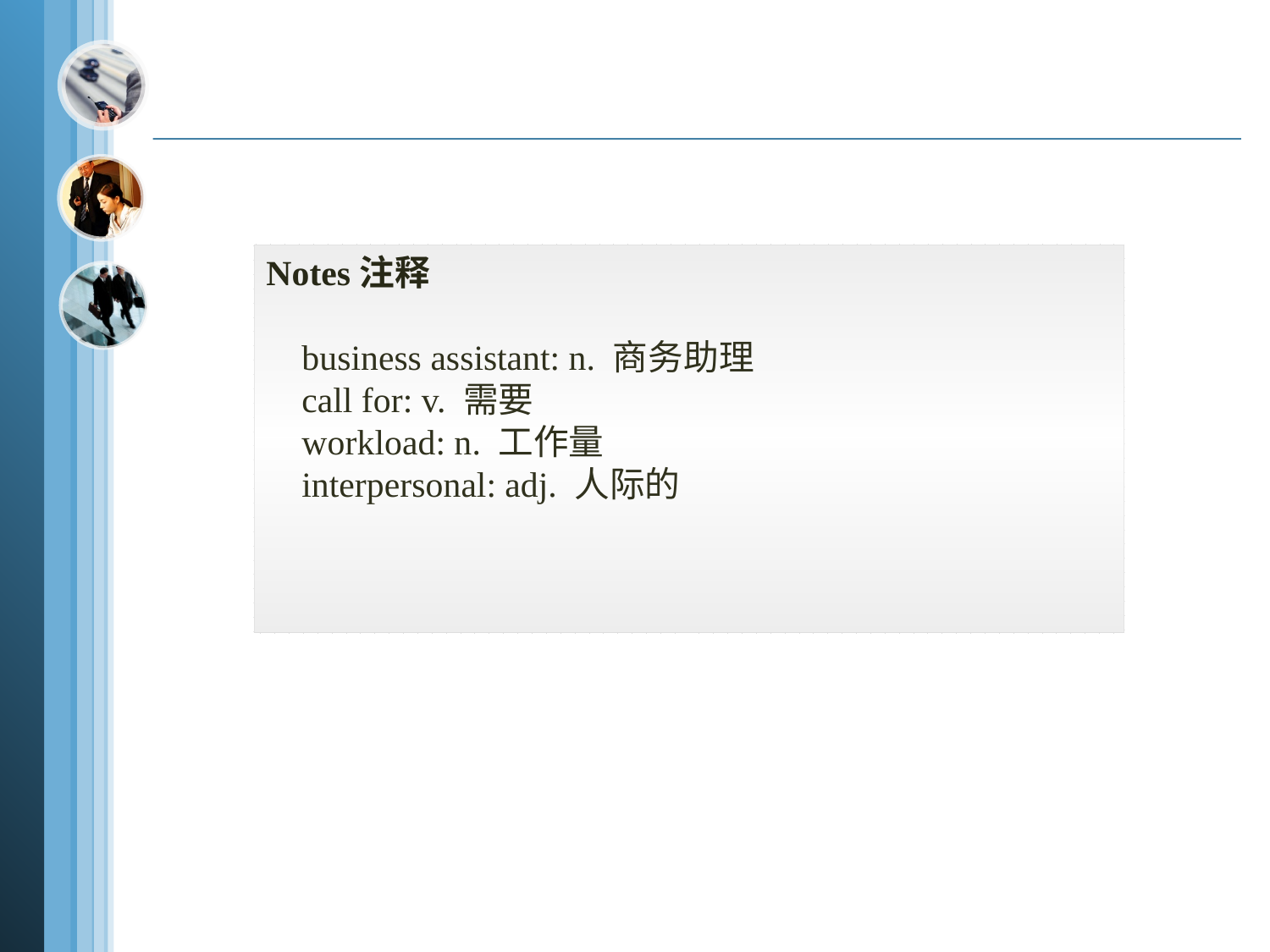

Notes注释

    business assistant: n. 商务助理
    call for: v. 需要
    workload: n. 工作量
    interpersonal: adj. 人际的